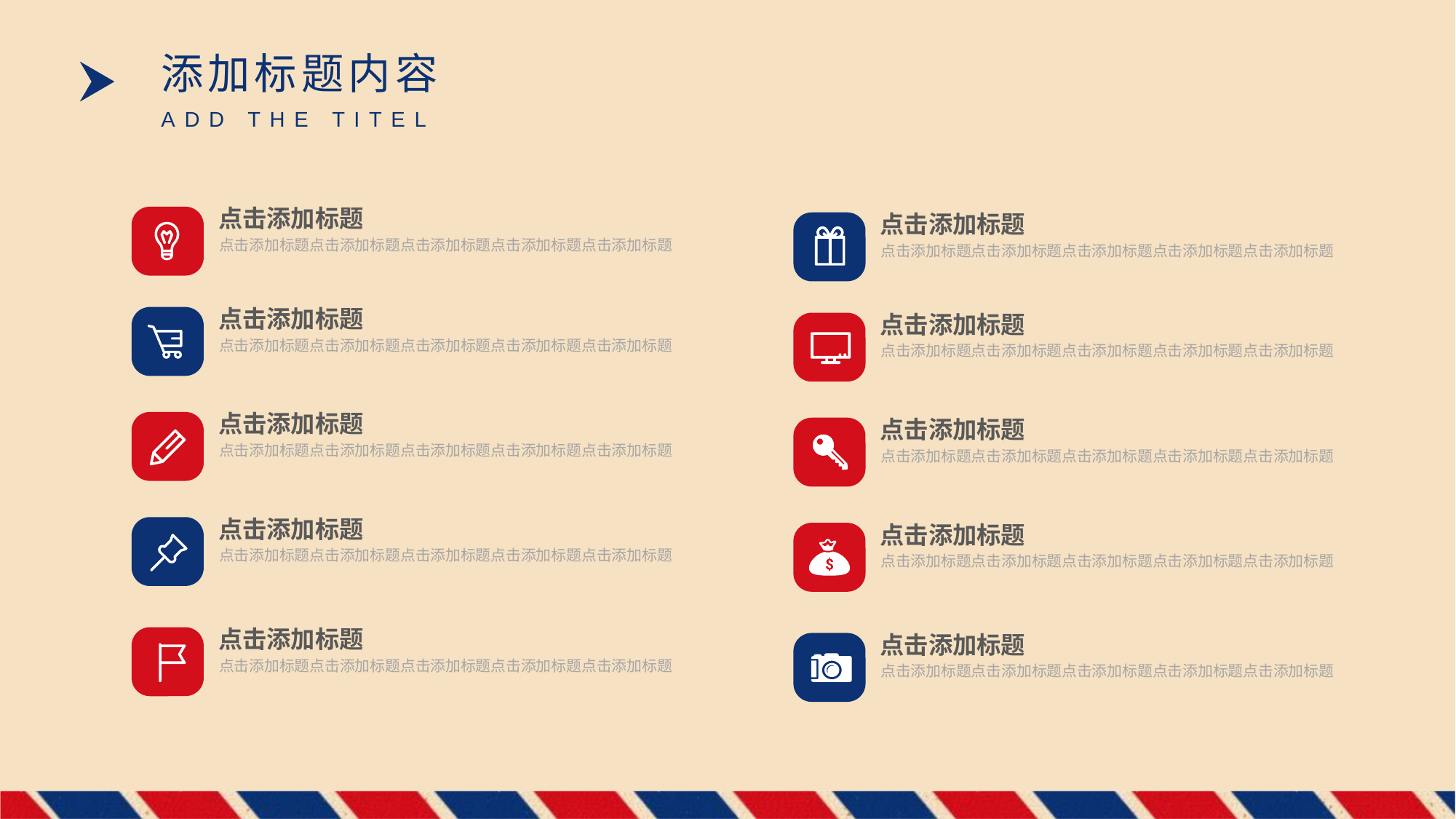

添加标题内容

ADD THE TITEL
点击添加标题
点击添加标题点击添加标题点击添加标题点击添加标题点击添加标题
点击添加标题
点击添加标题点击添加标题点击添加标题点击添加标题点击添加标题

点击添加标题
点击添加标题点击添加标题点击添加标题点击添加标题点击添加标题
点击添加标题
点击添加标题点击添加标题点击添加标题点击添加标题点击添加标题

点击添加标题
点击添加标题点击添加标题点击添加标题点击添加标题点击添加标题
点击添加标题
点击添加标题点击添加标题点击添加标题点击添加标题点击添加标题

点击添加标题
点击添加标题点击添加标题点击添加标题点击添加标题点击添加标题
点击添加标题
点击添加标题点击添加标题点击添加标题点击添加标题点击添加标题

点击添加标题
点击添加标题点击添加标题点击添加标题点击添加标题点击添加标题
点击添加标题
点击添加标题点击添加标题点击添加标题点击添加标题点击添加标题